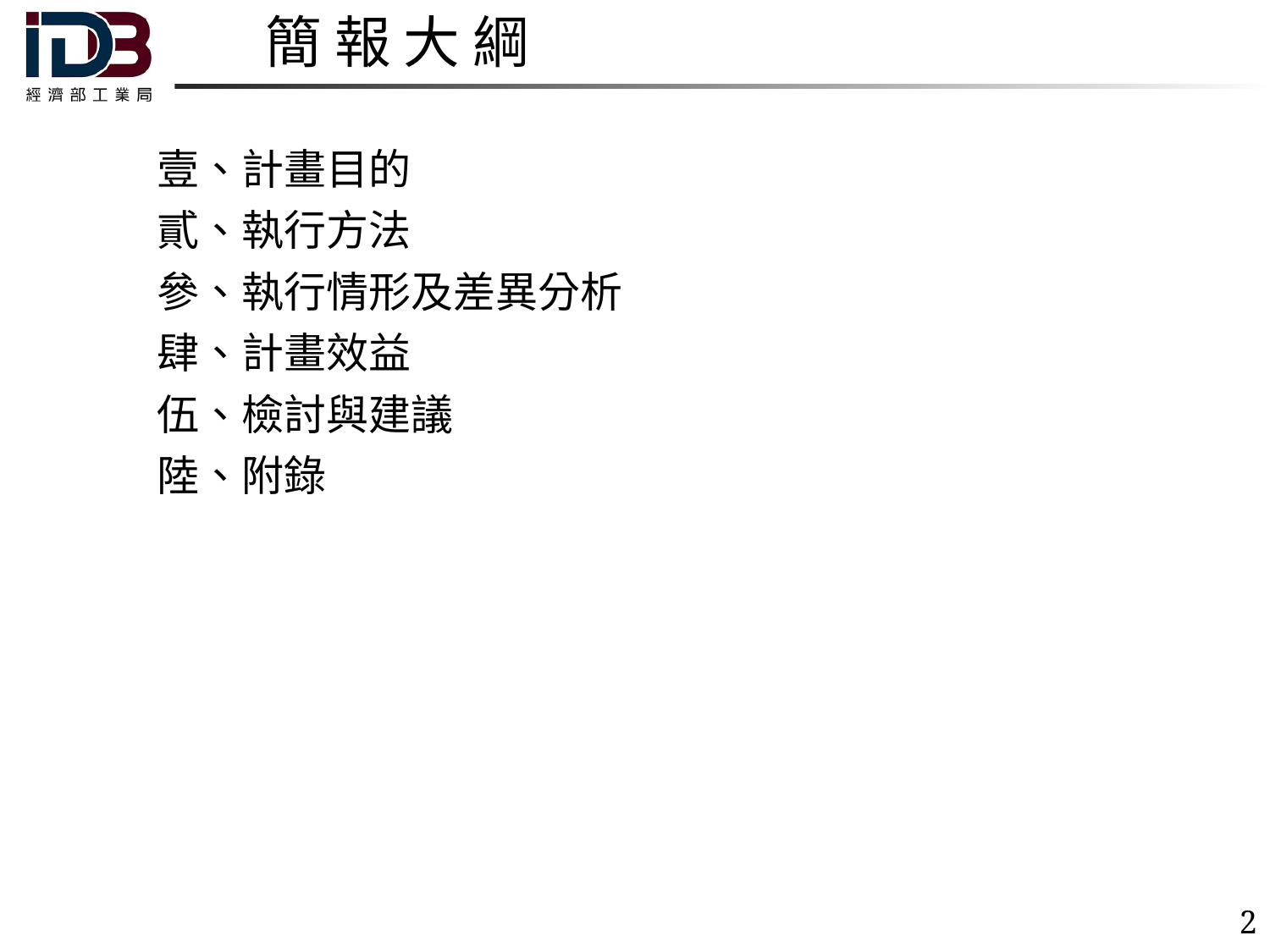

# 簡 報 大 綱
壹、計畫目的
貳、執行方法
參、執行情形及差異分析
肆、計畫效益
伍、檢討與建議
陸、附錄

2